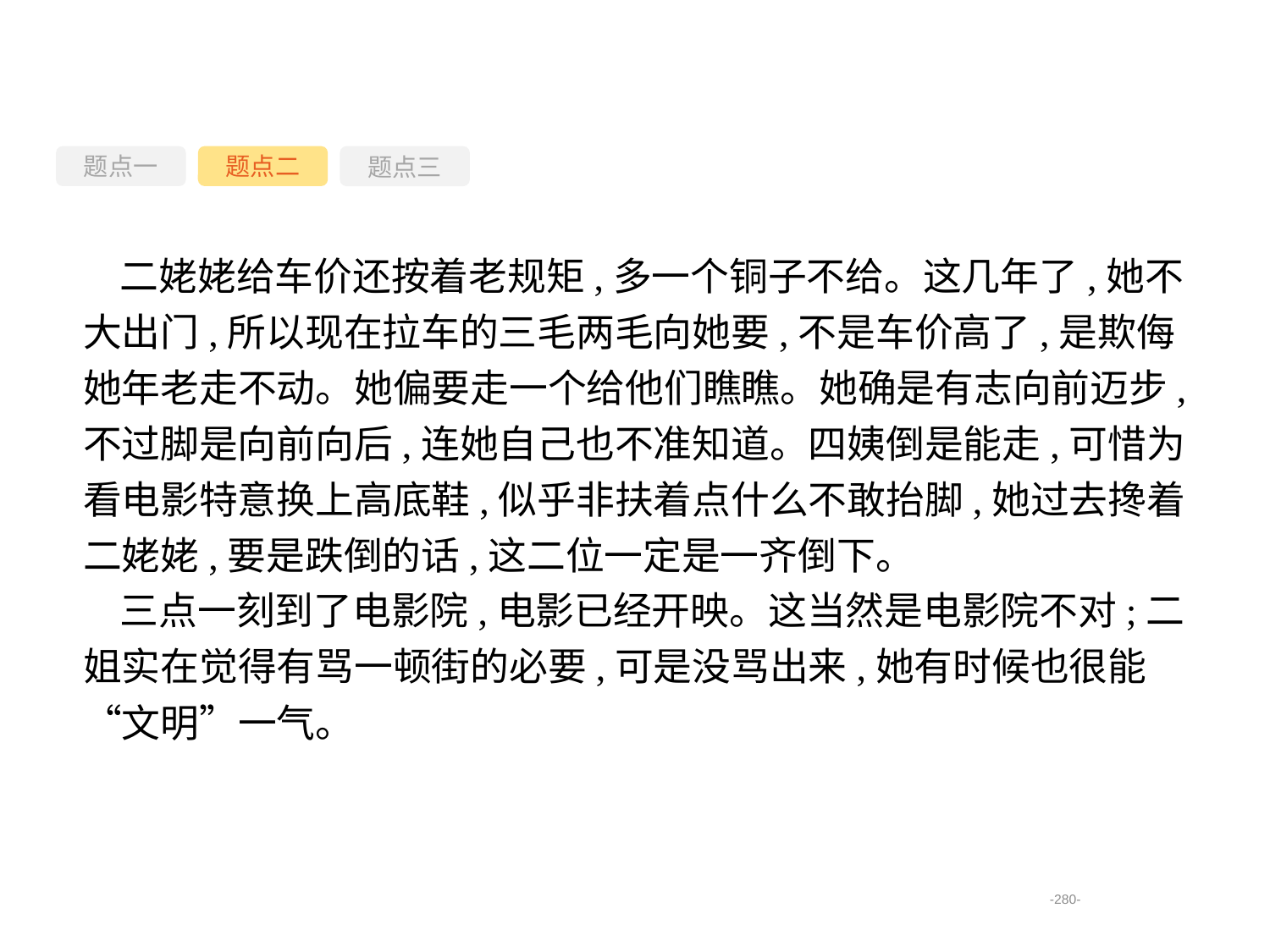

题点一
题点三
题点二
二姥姥给车价还按着老规矩,多一个铜子不给。这几年了,她不大出门,所以现在拉车的三毛两毛向她要,不是车价高了,是欺侮她年老走不动。她偏要走一个给他们瞧瞧。她确是有志向前迈步,不过脚是向前向后,连她自己也不准知道。四姨倒是能走,可惜为看电影特意换上高底鞋,似乎非扶着点什么不敢抬脚,她过去搀着二姥姥,要是跌倒的话,这二位一定是一齐倒下。
三点一刻到了电影院,电影已经开映。这当然是电影院不对;二姐实在觉得有骂一顿街的必要,可是没骂出来,她有时候也很能“文明”一气。
-280-